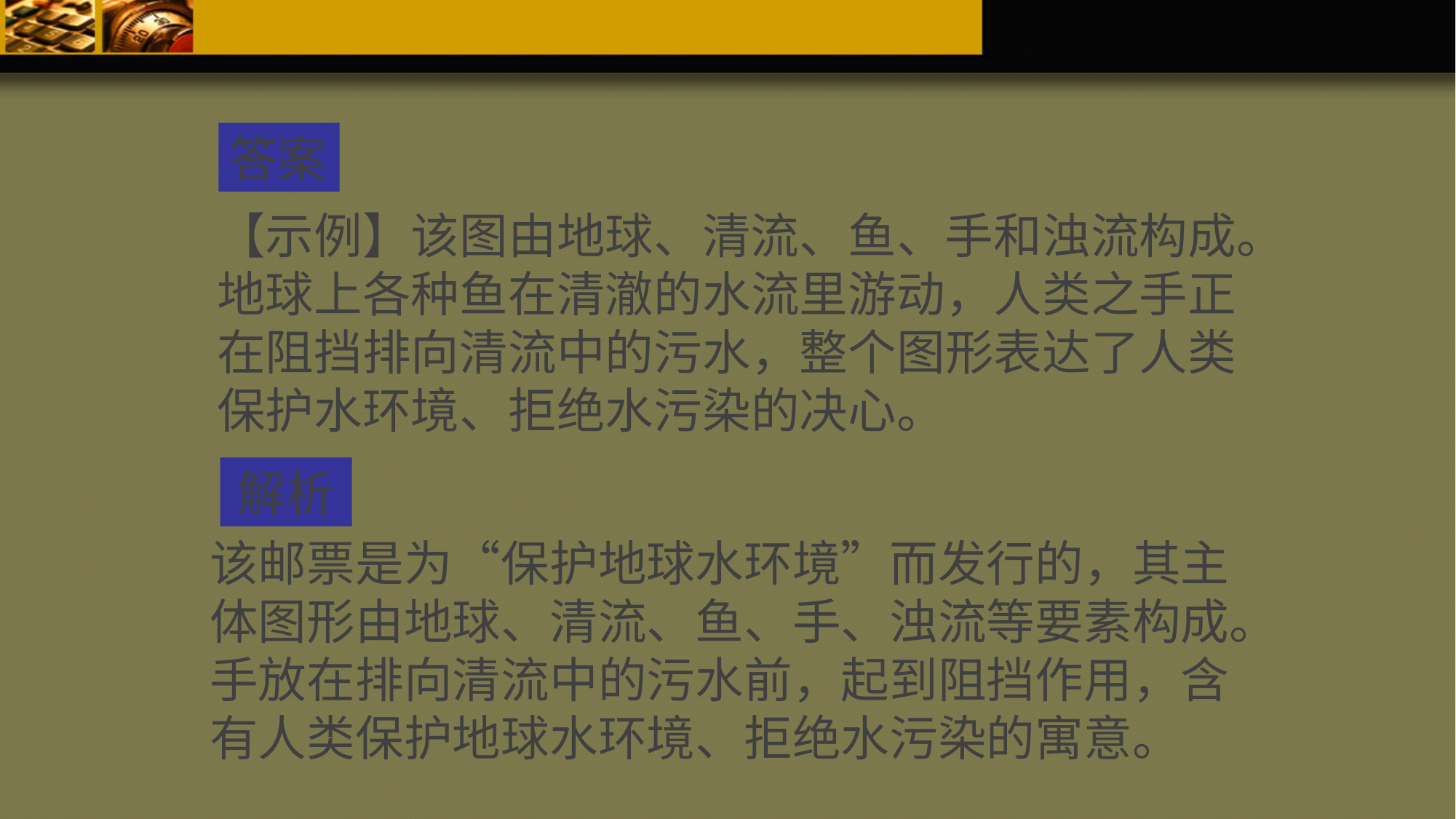

答案
【示例】该图由地球、清流、鱼、手和浊流构成。地球上各种鱼在清澈的水流里游动，人类之手正在阻挡排向清流中的污水，整个图形表达了人类保护水环境、拒绝水污染的决心。
解析
该邮票是为“保护地球水环境”而发行的，其主体图形由地球、清流、鱼、手、浊流等要素构成。手放在排向清流中的污水前，起到阻挡作用，含有人类保护地球水环境、拒绝水污染的寓意。